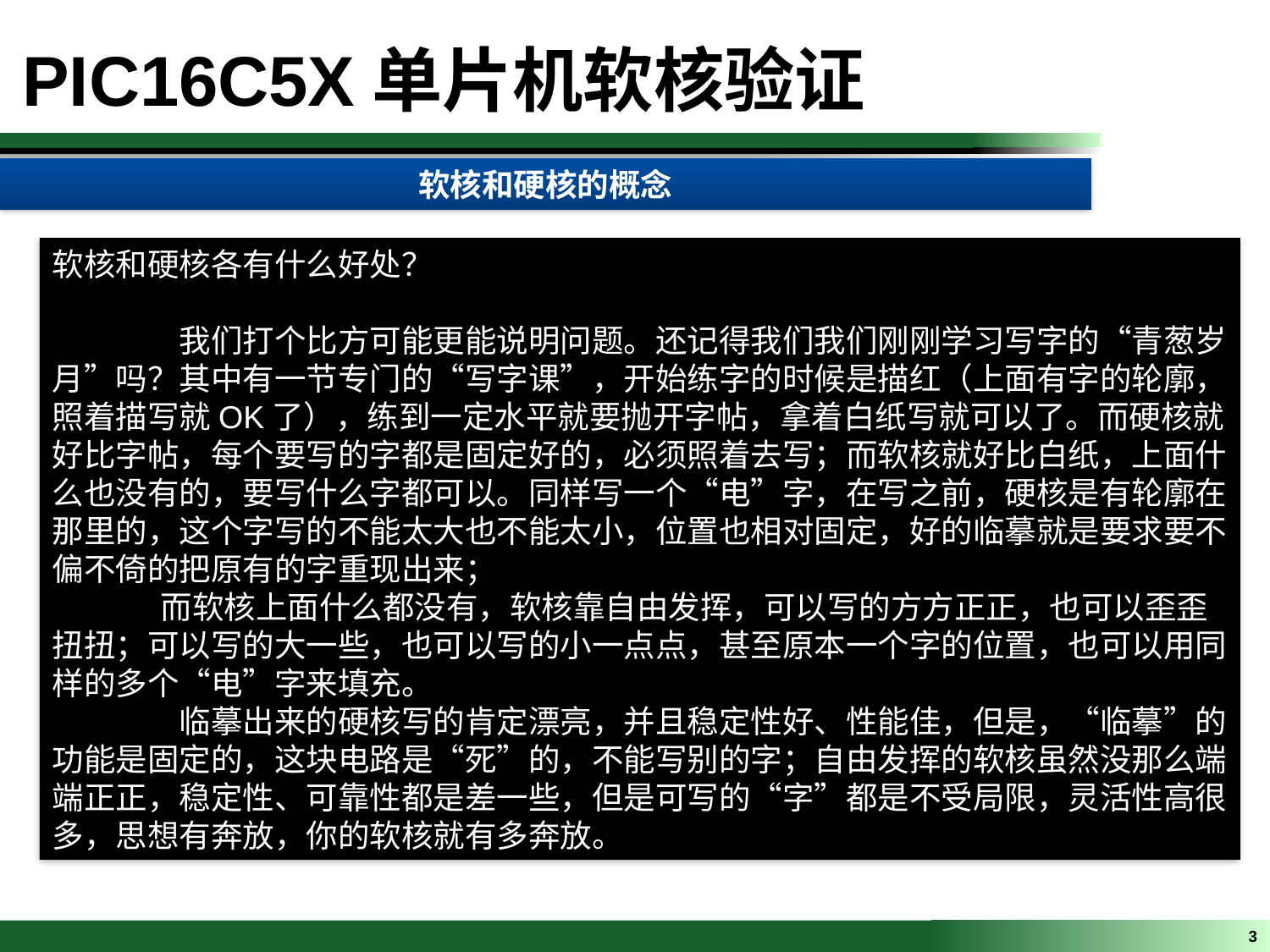

PIC16C5X单片机软核验证
软核和硬核的概念
软核和硬核各有什么好处？

	我们打个比方可能更能说明问题。还记得我们我们刚刚学习写字的“青葱岁月”吗？其中有一节专门的“写字课”，开始练字的时候是描红（上面有字的轮廓，照着描写就OK了），练到一定水平就要抛开字帖，拿着白纸写就可以了。而硬核就好比字帖，每个要写的字都是固定好的，必须照着去写；而软核就好比白纸，上面什么也没有的，要写什么字都可以。同样写一个“电”字，在写之前，硬核是有轮廓在那里的，这个字写的不能太大也不能太小，位置也相对固定，好的临摹就是要求要不偏不倚的把原有的字重现出来；
              而软核上面什么都没有，软核靠自由发挥，可以写的方方正正，也可以歪歪扭扭；可以写的大一些，也可以写的小一点点，甚至原本一个字的位置，也可以用同样的多个“电”字来填充。
	临摹出来的硬核写的肯定漂亮，并且稳定性好、性能佳，但是，“临摹”的功能是固定的，这块电路是“死”的，不能写别的字；自由发挥的软核虽然没那么端端正正，稳定性、可靠性都是差一些，但是可写的“字”都是不受局限，灵活性高很多，思想有奔放，你的软核就有多奔放。
3